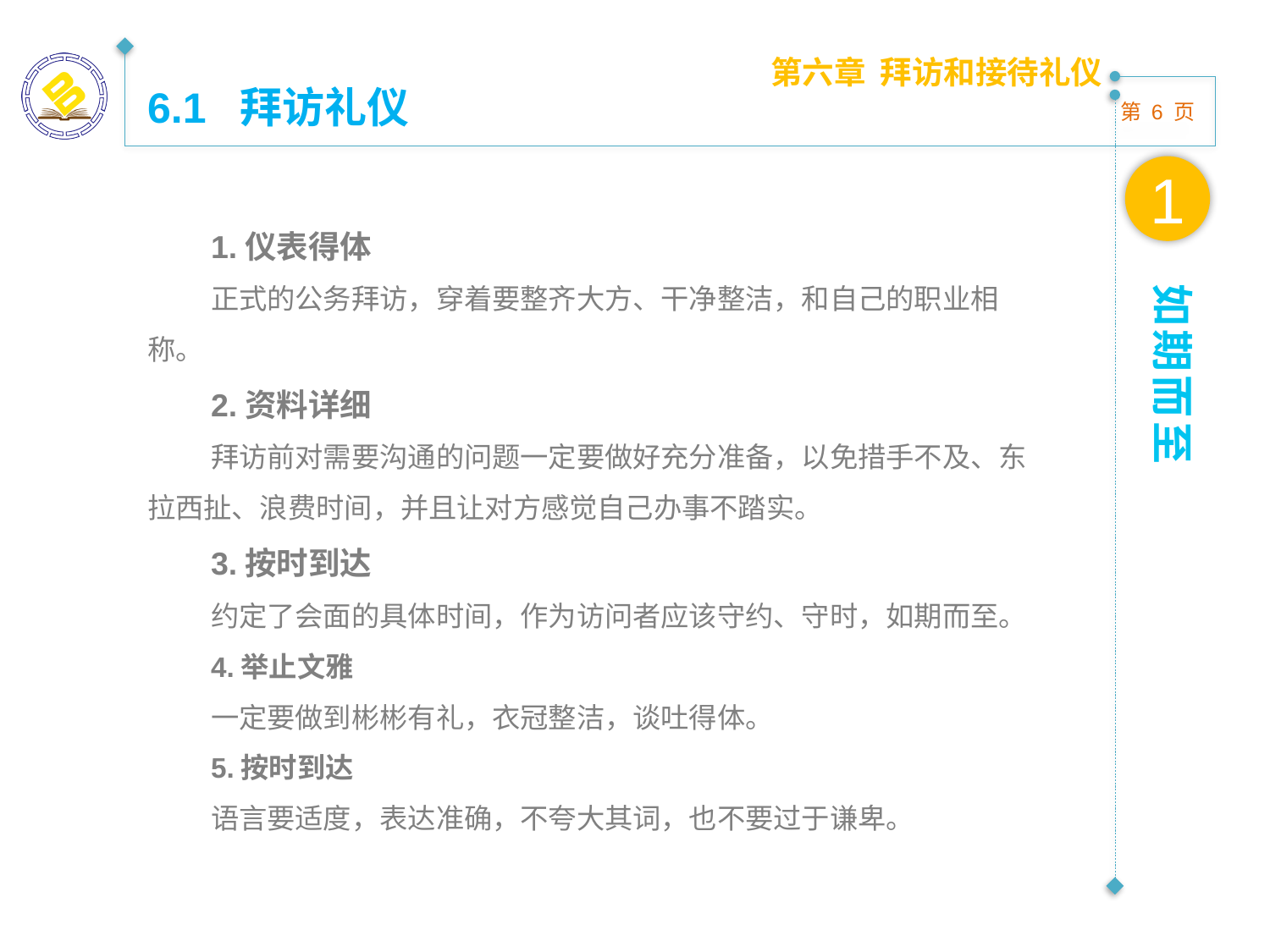

第六章  拜访和接待礼仪
6.1  拜访礼仪
1
1.仪表得体
正式的公务拜访，穿着要整齐大方、干净整洁，和自己的职业相称。
2.资料详细
拜访前对需要沟通的问题一定要做好充分准备，以免措手不及、东拉西扯、浪费时间，并且让对方感觉自己办事不踏实。
3.按时到达
约定了会面的具体时间，作为访问者应该守约、守时，如期而至。
4.举止文雅
一定要做到彬彬有礼，衣冠整洁，谈吐得体。
5.按时到达
语言要适度，表达准确，不夸大其词，也不要过于谦卑。
如期而至